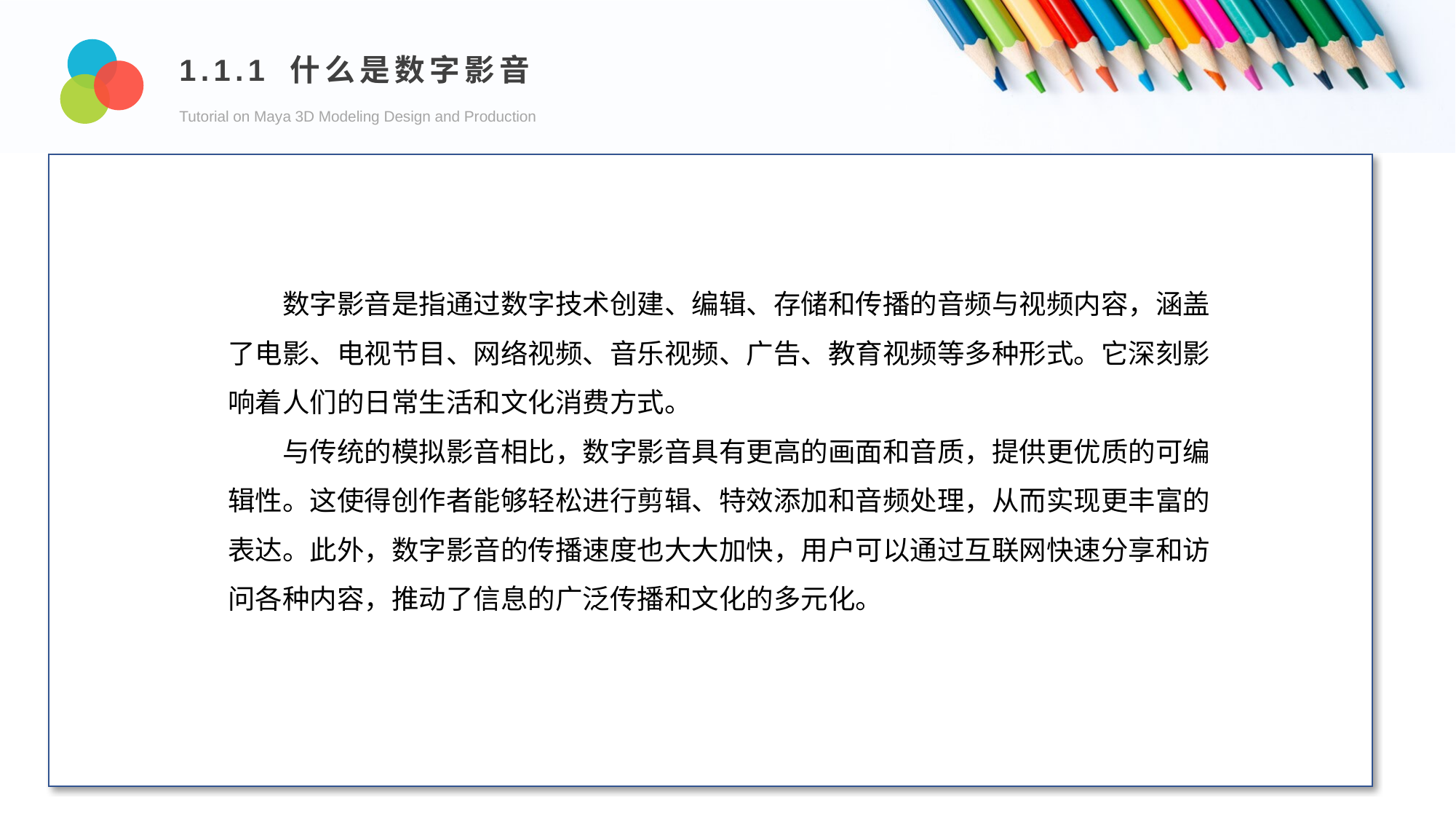

1.1.1 什么是数字影音
Tutorial on Maya 3D Modeling Design and Production
Design and Production
数字影音是指通过数字技术创建、编辑、存储和传播的音频与视频内容，涵盖了电影、电视节目、网络视频、音乐视频、广告、教育视频等多种形式。它深刻影响着人们的日常生活和文化消费方式。
与传统的模拟影音相比，数字影音具有更高的画面和音质，提供更优质的可编辑性。这使得创作者能够轻松进行剪辑、特效添加和音频处理，从而实现更丰富的表达。此外，数字影音的传播速度也大大加快，用户可以通过互联网快速分享和访问各种内容，推动了信息的广泛传播和文化的多元化。